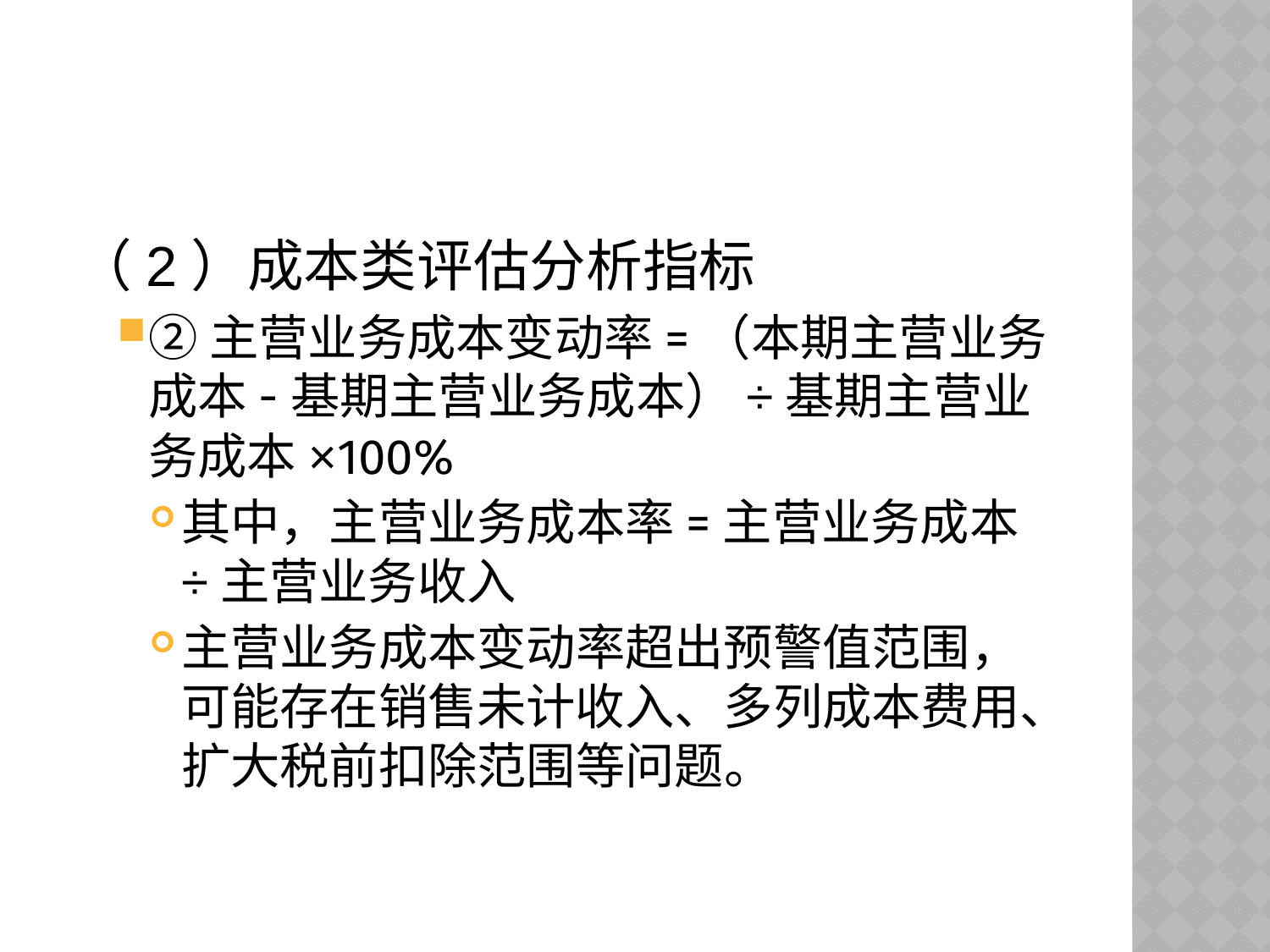

（2）成本类评估分析指标
②主营业务成本变动率=（本期主营业务成本-基期主营业务成本）÷基期主营业务成本×100%
其中，主营业务成本率=主营业务成本÷主营业务收入
主营业务成本变动率超出预警值范围，可能存在销售未计收入、多列成本费用、扩大税前扣除范围等问题。